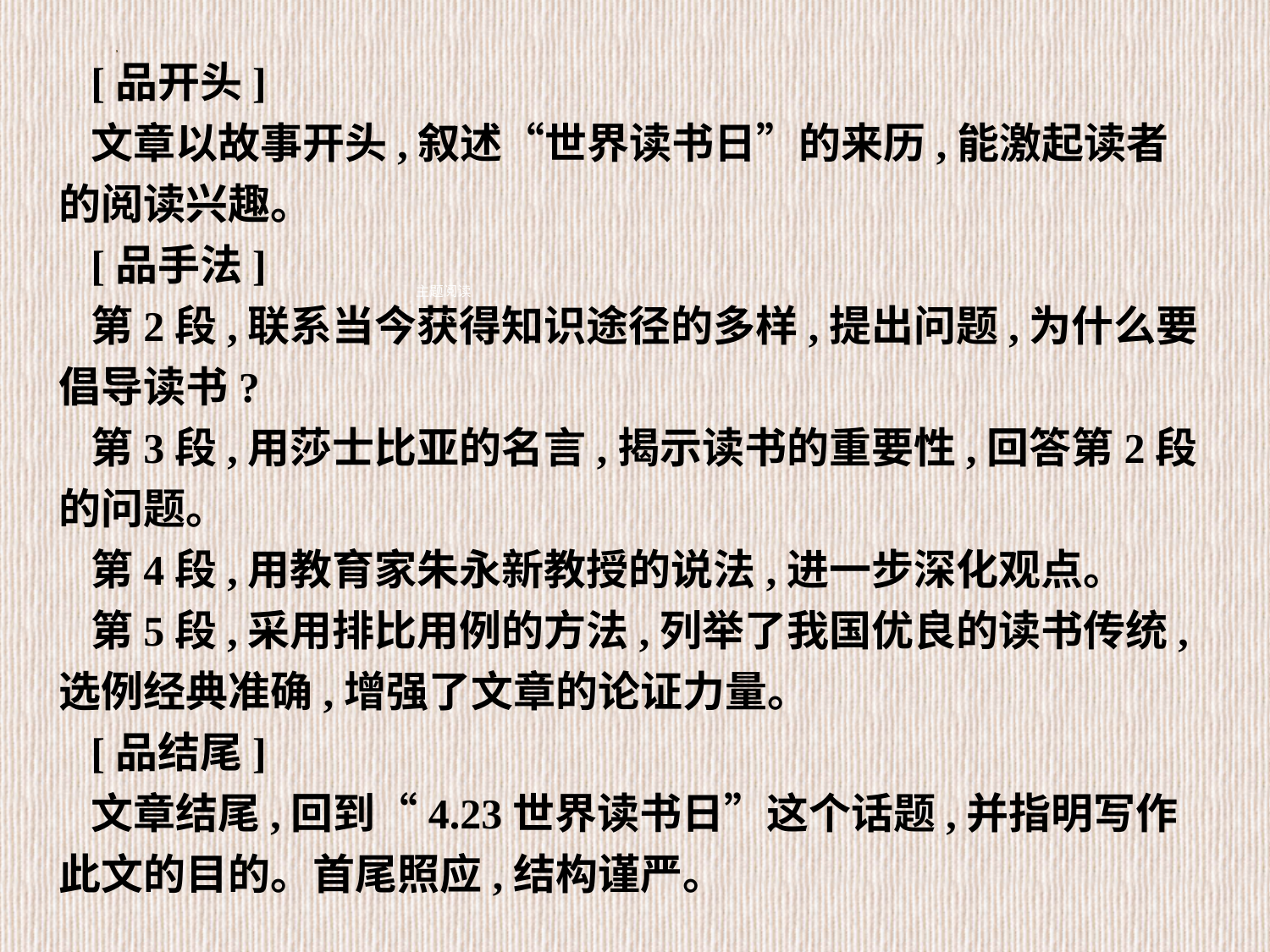

[品开头]
文章以故事开头,叙述“世界读书日”的来历,能激起读者的阅读兴趣。
[品手法]
第2段,联系当今获得知识途径的多样,提出问题,为什么要倡导读书?
第3段,用莎士比亚的名言,揭示读书的重要性,回答第2段的问题。
第4段,用教育家朱永新教授的说法,进一步深化观点。
第5段,采用排比用例的方法,列举了我国优良的读书传统,选例经典准确,增强了文章的论证力量。
[品结尾]
文章结尾,回到“4.23世界读书日”这个话题,并指明写作此文的目的。首尾照应,结构谨严。
主题阅读